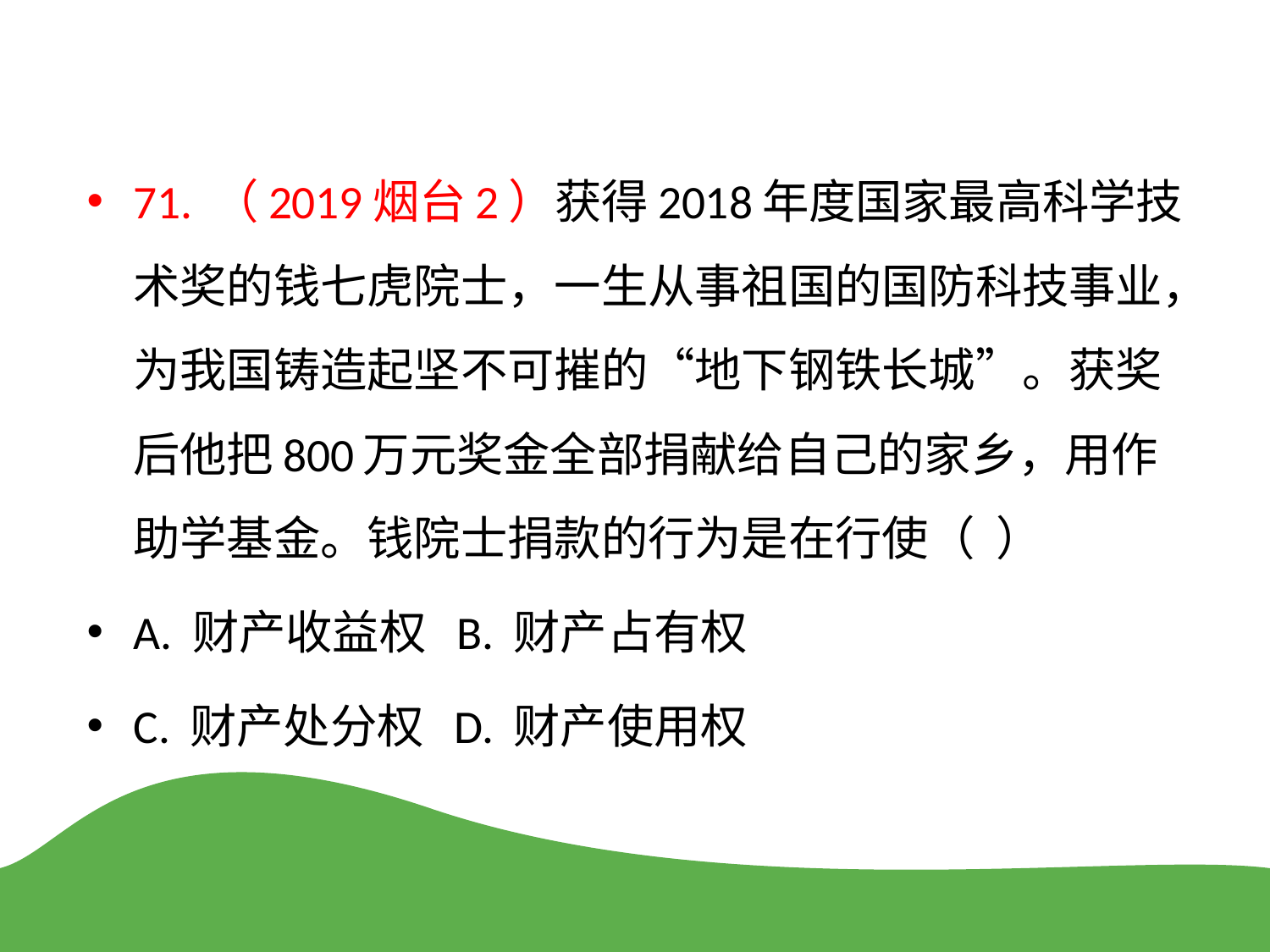

71. （2019烟台2）获得2018年度国家最高科学技术奖的钱七虎院士，一生从事祖国的国防科技事业，为我国铸造起坚不可摧的“地下钢铁长城”。获奖后他把800万元奖金全部捐献给自己的家乡，用作助学基金。钱院士捐款的行为是在行使（  ）
A. 财产收益权  B. 财产占有权
C. 财产处分权  D. 财产使用权